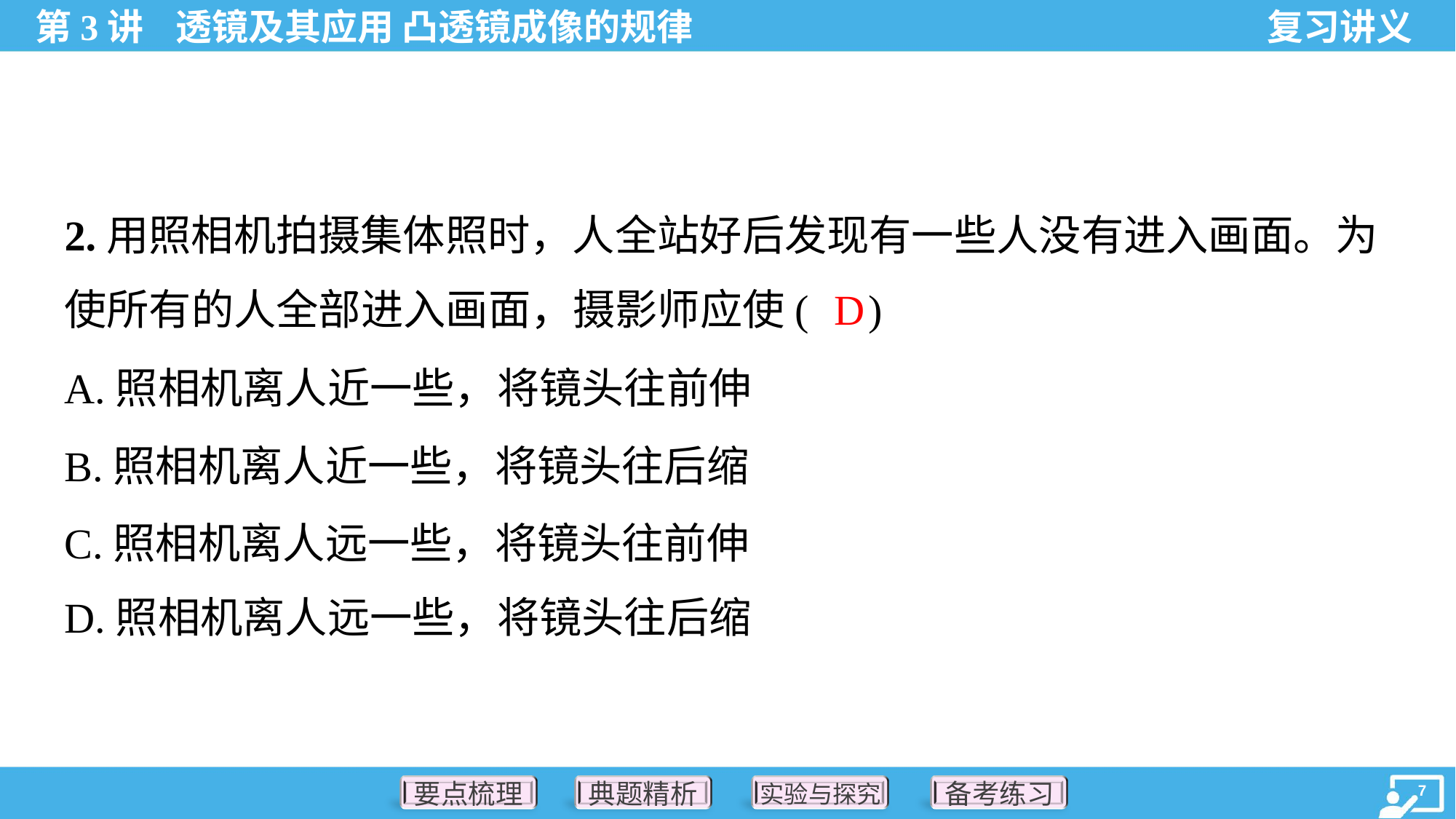

2.用照相机拍摄集体照时，人全站好后发现有一些人没有进入画面。为
使所有的人全部进入画面，摄影师应使(     )
D
A.照相机离人近一些，将镜头往前伸
B.照相机离人近一些，将镜头往后缩
C.照相机离人远一些，将镜头往前伸
D.照相机离人远一些，将镜头往后缩